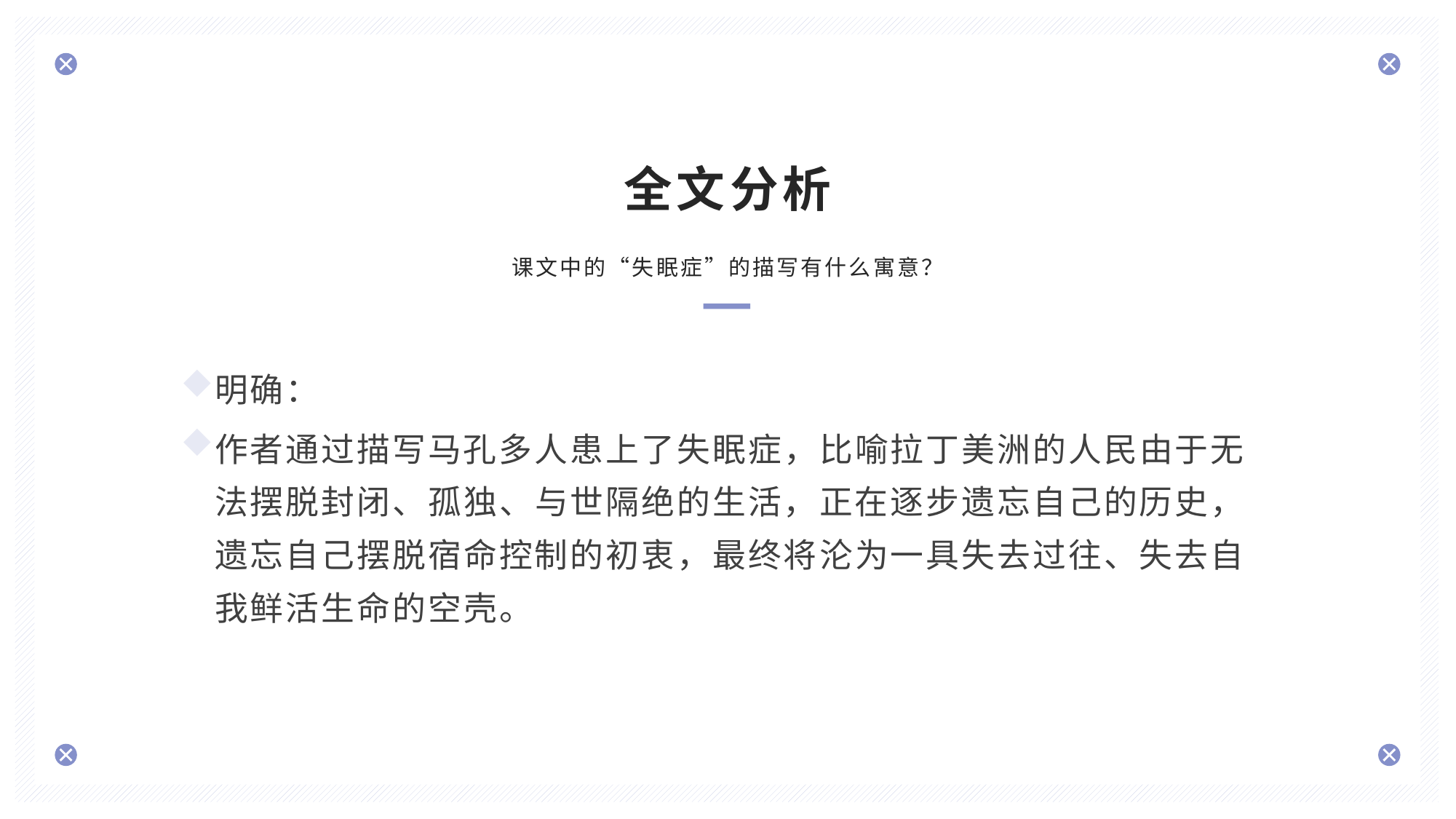

全文分析
课文中的“失眠症”的描写有什么寓意？

明确：
作者通过描写马孔多人患上了失眠症，比喻拉丁美洲的人民由于无法摆脱封闭、孤独、与世隔绝的生活，正在逐步遗忘自己的历史，遗忘自己摆脱宿命控制的初衷，最终将沦为一具失去过往、失去自我鲜活生命的空壳。